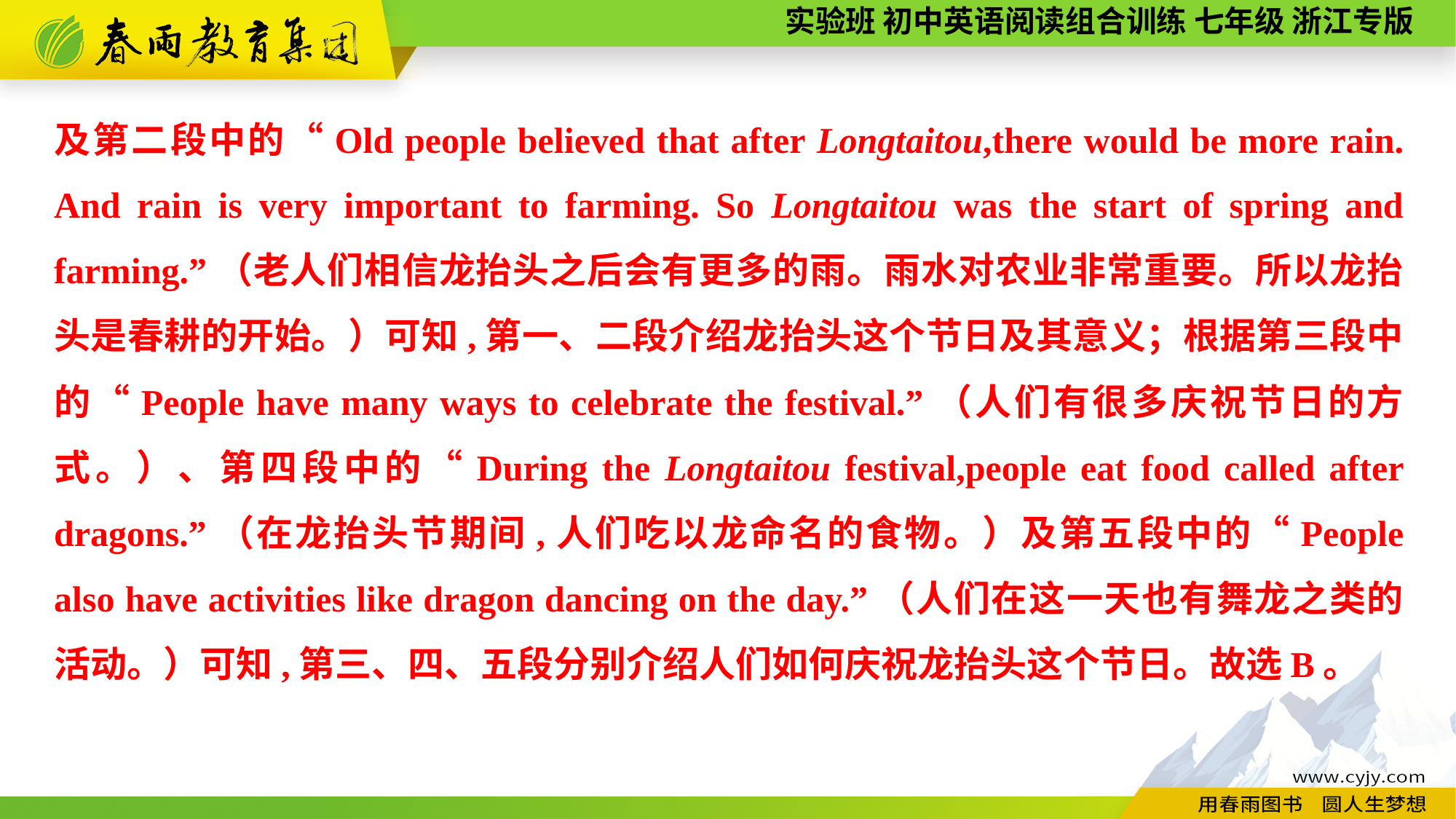

及第二段中的“Old people believed that after Longtaitou,there would be more rain. And rain is very important to farming. So Longtaitou was the start of spring and farming.”（老人们相信龙抬头之后会有更多的雨。雨水对农业非常重要。所以龙抬头是春耕的开始。）可知,第一、二段介绍龙抬头这个节日及其意义；根据第三段中的“People have many ways to celebrate the festival.”（人们有很多庆祝节日的方式。）、第四段中的“During the Longtaitou festival,people eat food called after dragons.”（在龙抬头节期间,人们吃以龙命名的食物。）及第五段中的“People also have activities like dragon dancing on the day.”（人们在这一天也有舞龙之类的活动。）可知,第三、四、五段分别介绍人们如何庆祝龙抬头这个节日。故选B。